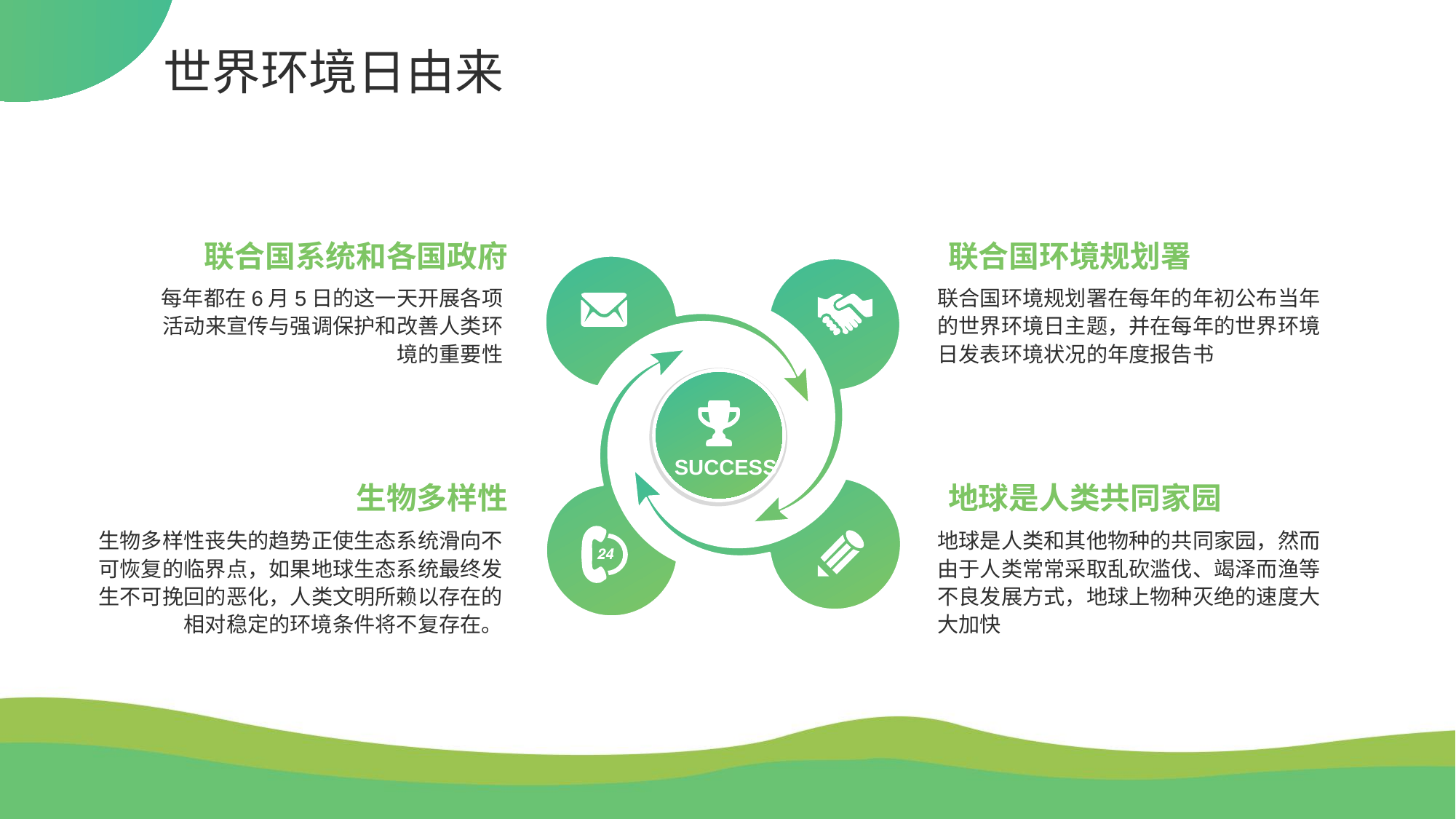

世界环境日由来
联合国系统和各国政府
联合国环境规划署

SUCCESS

每年都在6月5日的这一天开展各项活动来宣传与强调保护和改善人类环境的重要性
联合国环境规划署在每年的年初公布当年的世界环境日主题，并在每年的世界环境日发表环境状况的年度报告书
生物多样性
地球是人类共同家园
生物多样性丧失的趋势正使生态系统滑向不可恢复的临界点，如果地球生态系统最终发生不可挽回的恶化，人类文明所赖以存在的相对稳定的环境条件将不复存在。
地球是人类和其他物种的共同家园，然而由于人类常常采取乱砍滥伐、竭泽而渔等不良发展方式，地球上物种灭绝的速度大大加快